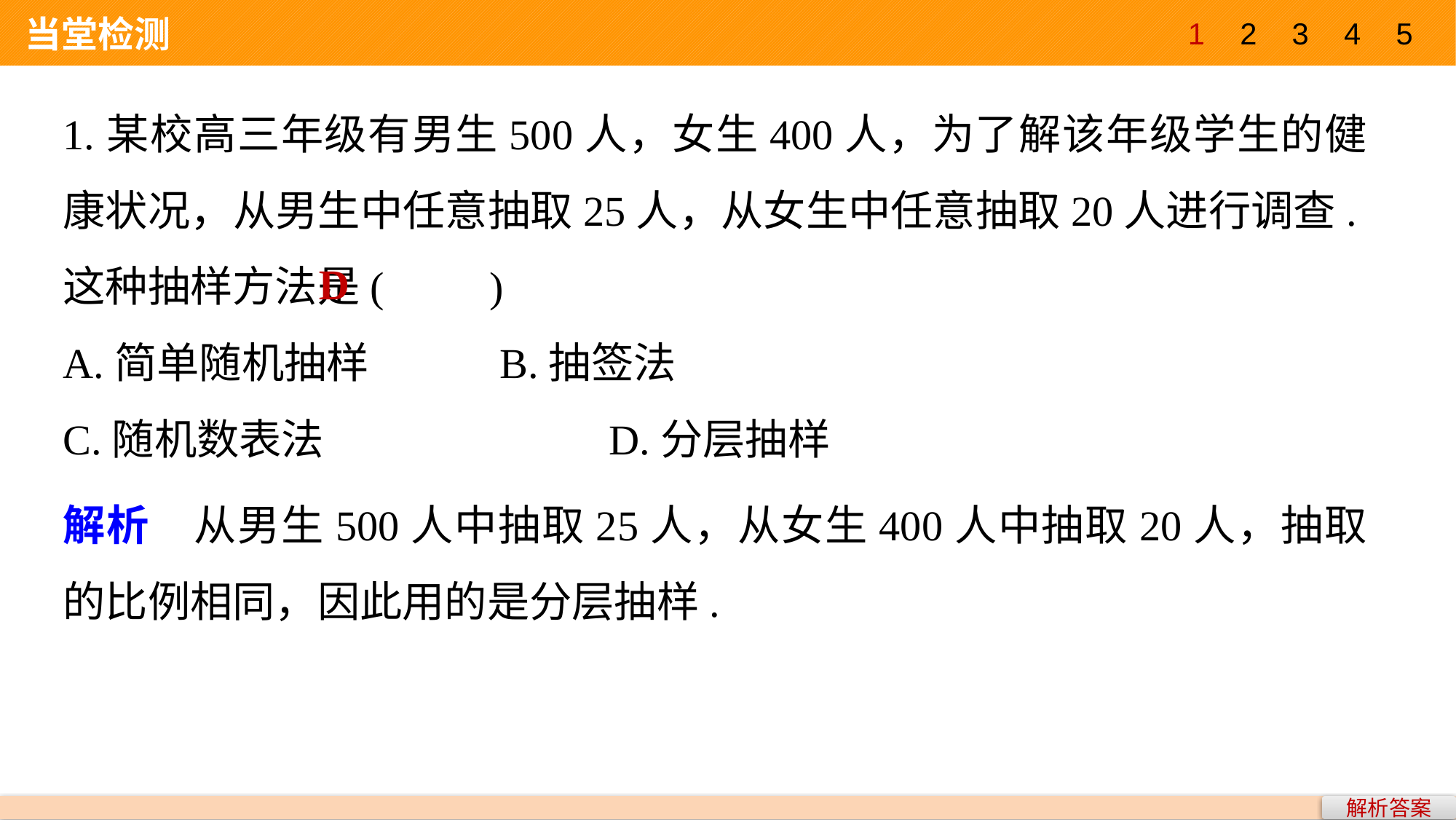

1
2
3
4
5
  当堂检测
1.某校高三年级有男生500人，女生400人，为了解该年级学生的健康状况，从男生中任意抽取25人，从女生中任意抽取20人进行调查.这种抽样方法是(　　)
A.简单随机抽样  		B.抽签法
C.随机数表法  			D.分层抽样
D
解析　从男生500人中抽取25人，从女生400人中抽取20人，抽取的比例相同，因此用的是分层抽样.
解析答案